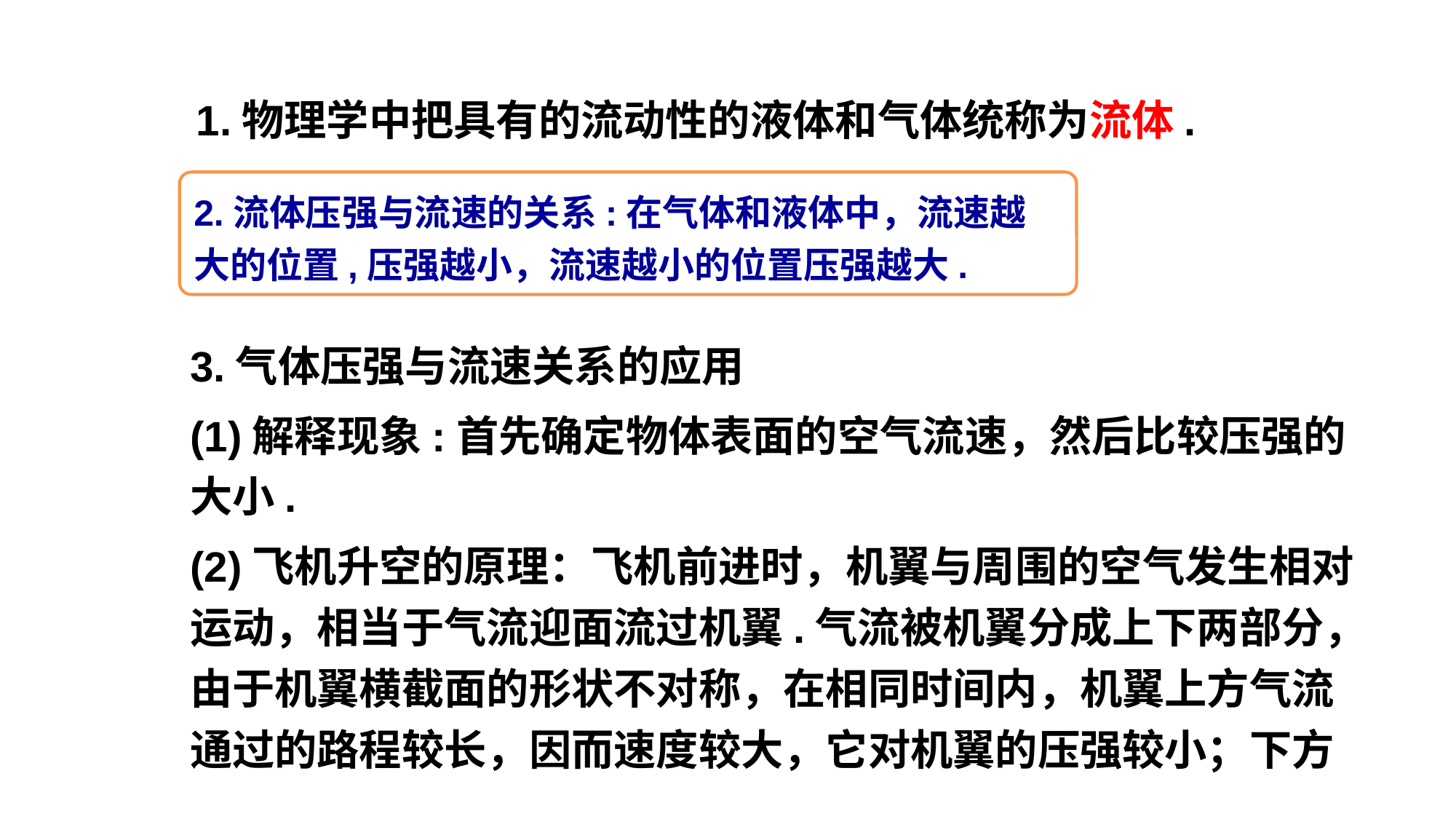

1.物理学中把具有的流动性的液体和气体统称为流体.
2.流体压强与流速的关系:在气体和液体中，流速越大的位置,压强越小，流速越小的位置压强越大.
3.气体压强与流速关系的应用
(1)解释现象:首先确定物体表面的空气流速，然后比较压强的大小.
(2)飞机升空的原理：飞机前进时，机翼与周围的空气发生相对运动，相当于气流迎面流过机翼.气流被机翼分成上下两部分，由于机翼横截面的形状不对称，在相同时间内，机翼上方气流通过的路程较长，因而速度较大，它对机翼的压强较小；下方